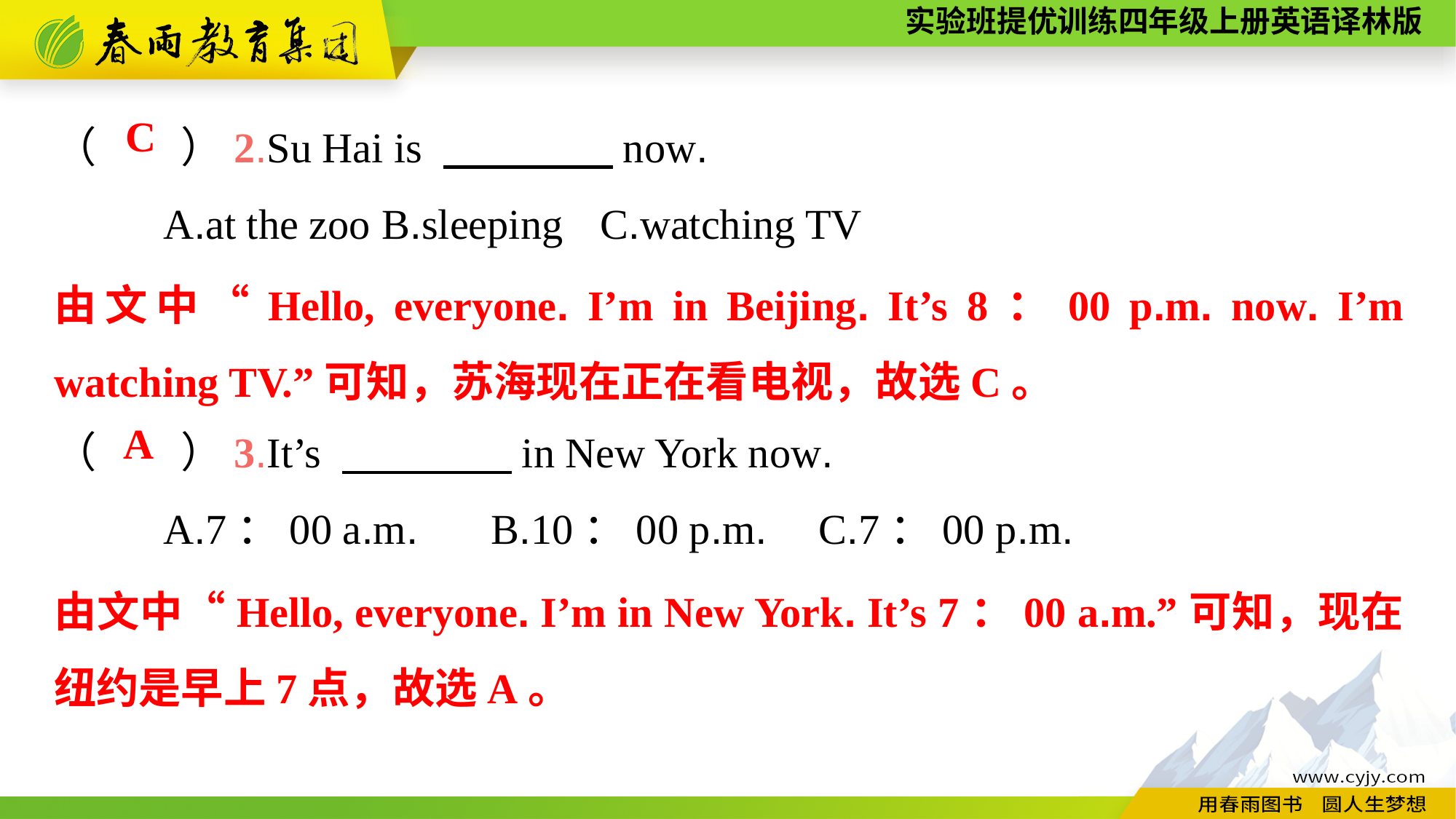

（　　）2.Su Hai is 　　　　now.
	A.at the zoo	B.sleeping	C.watching TV

（　　）3.It’s 　　　　in New York now.
	A.7：00 a.m.	B.10：00 p.m.	C.7：00 p.m.
C
由文中“Hello, everyone. I’m in Beijing. It’s 8：00 p.m. now. I’m watching TV.”可知，苏海现在正在看电视，故选C。
A
由文中“Hello, everyone. I’m in New York. It’s 7：00 a.m.”可知，现在纽约是早上7点，故选A。